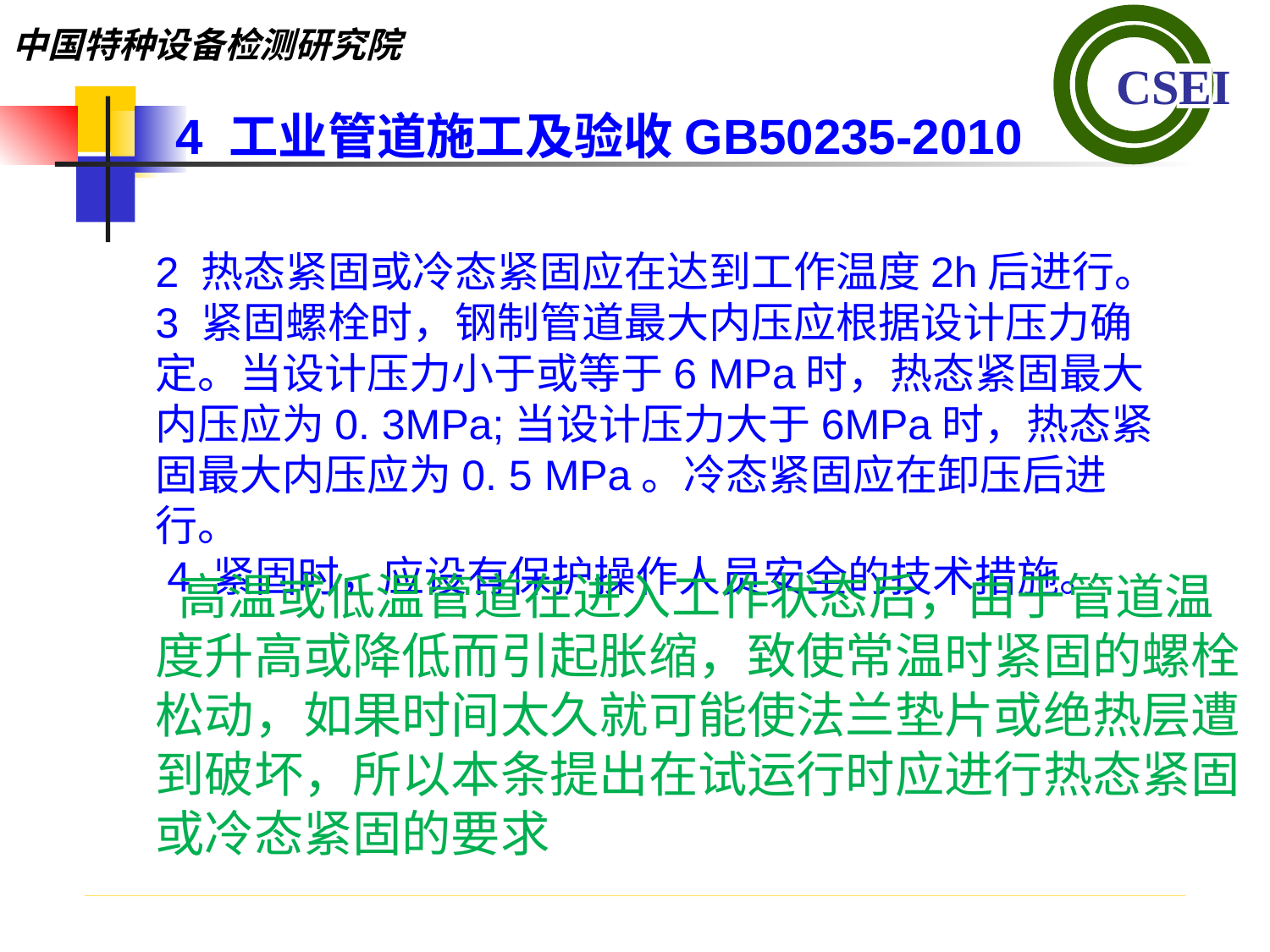

4 工业管道施工及验收GB50235-2010
2 热态紧固或冷态紧固应在达到工作温度2h后进行。
3 紧固螺栓时，钢制管道最大内压应根据设计压力确定。当设计压力小于或等于6 MPa时，热态紧固最大内压应为0. 3MPa;当设计压力大于6MPa时，热态紧固最大内压应为0. 5 MPa。冷态紧固应在卸压后进行。
 4 紧固时，应设有保护操作人员安全的技术措施。
 高温或低温管道在进入工作状态后，由于管道温度升高或降低而引起胀缩，致使常温时紧固的螺栓松动，如果时间太久就可能使法兰垫片或绝热层遭到破坏，所以本条提出在试运行时应进行热态紧固或冷态紧固的要求